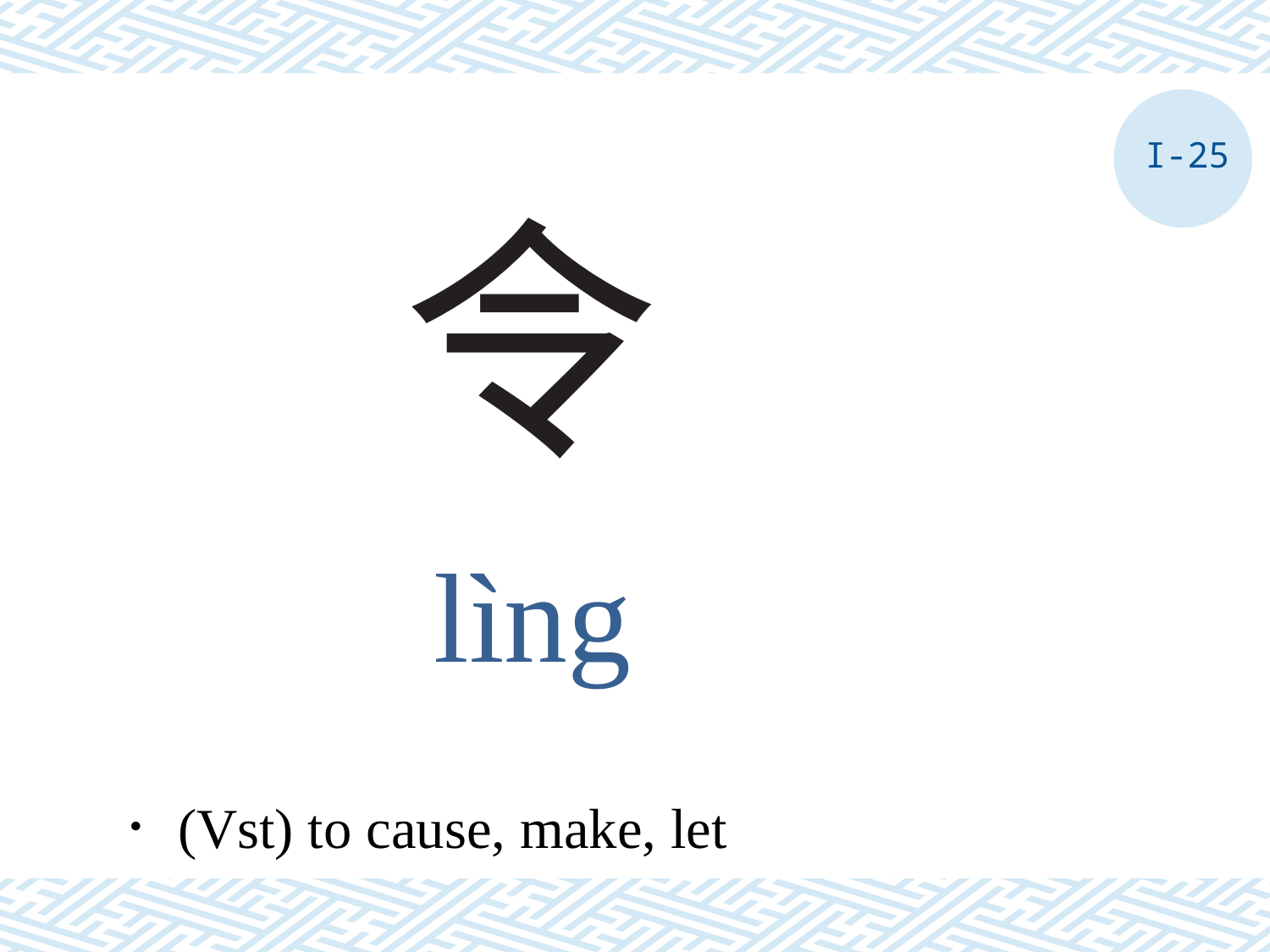

I-25

# 令
lìng
．(Vst) to cause, make, let